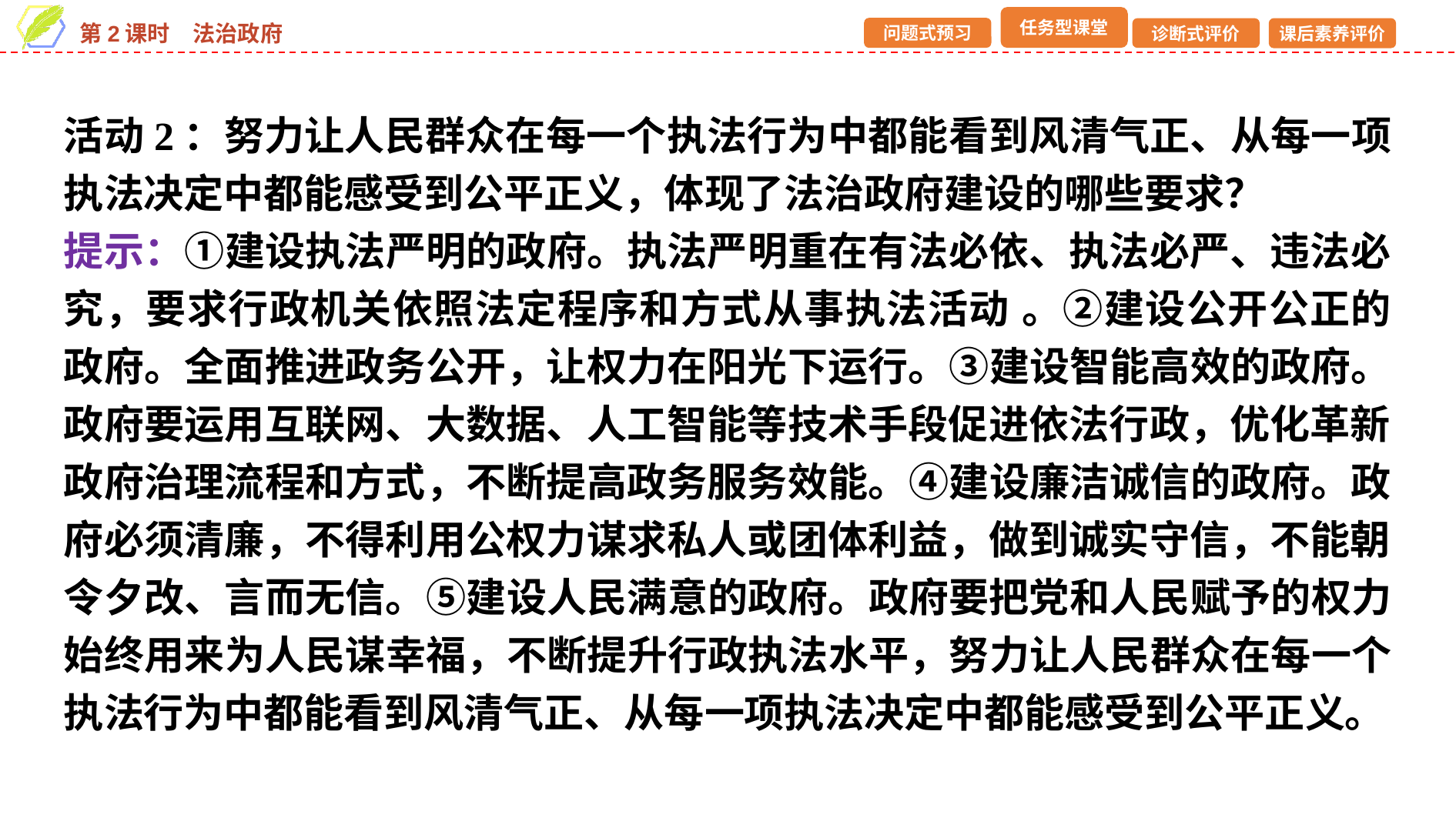

活动2：努力让人民群众在每一个执法行为中都能看到风清气正、从每一项执法决定中都能感受到公平正义，体现了法治政府建设的哪些要求？
提示：①建设执法严明的政府。执法严明重在有法必依、执法必严、违法必究，要求行政机关依照法定程序和方式从事执法活动 。②建设公开公正的政府。全面推进政务公开，让权力在阳光下运行。③建设智能高效的政府。政府要运用互联网、大数据、人工智能等技术手段促进依法行政，优化革新政府治理流程和方式，不断提高政务服务效能。④建设廉洁诚信的政府。政府必须清廉，不得利用公权力谋求私人或团体利益，做到诚实守信，不能朝令夕改、言而无信。⑤建设人民满意的政府。政府要把党和人民赋予的权力始终用来为人民谋幸福，不断提升行政执法水平，努力让人民群众在每一个执法行为中都能看到风清气正、从每一项执法决定中都能感受到公平正义。